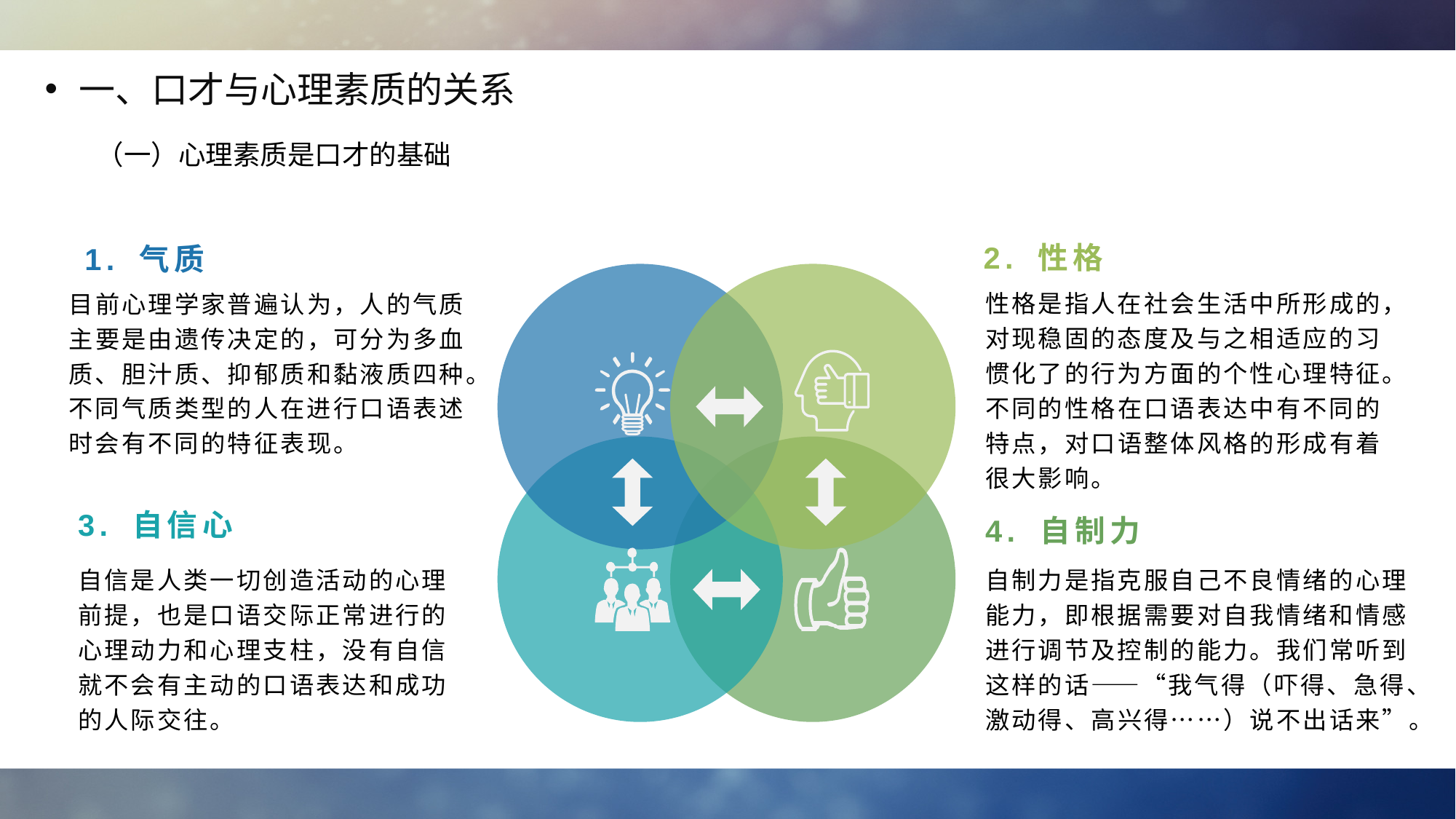

一、口才与心理素质的关系
（一）心理素质是口才的基础
2. 性格
1. 气质

性格是指人在社会生活中所形成的，对现稳固的态度及与之相适应的习惯化了的行为方面的个性心理特征。不同的性格在口语表达中有不同的特点，对口语整体风格的形成有着很大影响。
目前心理学家普遍认为，人的气质主要是由遗传决定的，可分为多血质、胆汁质、抑郁质和黏液质四种。不同气质类型的人在进行口语表述时会有不同的特征表现。

3. 自信心
4. 自制力

自信是人类一切创造活动的心理前提，也是口语交际正常进行的心理动力和心理支柱，没有自信就不会有主动的口语表达和成功的人际交往。
自制力是指克服自己不良情绪的心理能力，即根据需要对自我情绪和情感进行调节及控制的能力。我们常听到这样的话——“我气得（吓得、急得、激动得、高兴得……）说不出话来”。